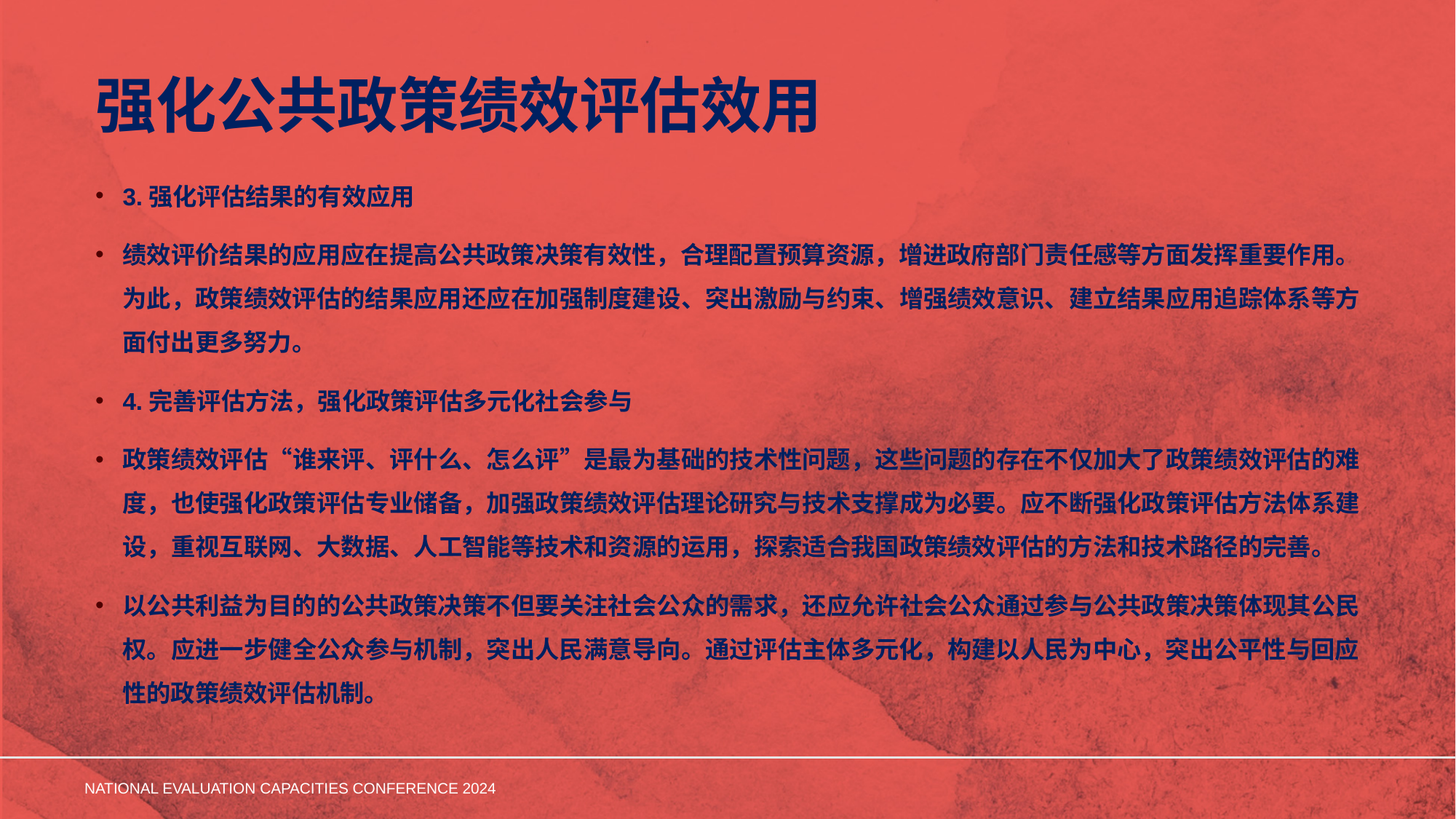

# 强化公共政策绩效评估效用
3.强化评估结果的有效应用
绩效评价结果的应用应在提高公共政策决策有效性，合理配置预算资源，增进政府部门责任感等方面发挥重要作用。为此，政策绩效评估的结果应用还应在加强制度建设、突出激励与约束、增强绩效意识、建立结果应用追踪体系等方面付出更多努力。
4.完善评估方法，强化政策评估多元化社会参与
政策绩效评估“谁来评、评什么、怎么评”是最为基础的技术性问题，这些问题的存在不仅加大了政策绩效评估的难度，也使强化政策评估专业储备，加强政策绩效评估理论研究与技术支撑成为必要。应不断强化政策评估方法体系建设，重视互联网、大数据、人工智能等技术和资源的运用，探索适合我国政策绩效评估的方法和技术路径的完善。
以公共利益为目的的公共政策决策不但要关注社会公众的需求，还应允许社会公众通过参与公共政策决策体现其公民权。应进一步健全公众参与机制，突出人民满意导向。通过评估主体多元化，构建以人民为中心，突出公平性与回应性的政策绩效评估机制。